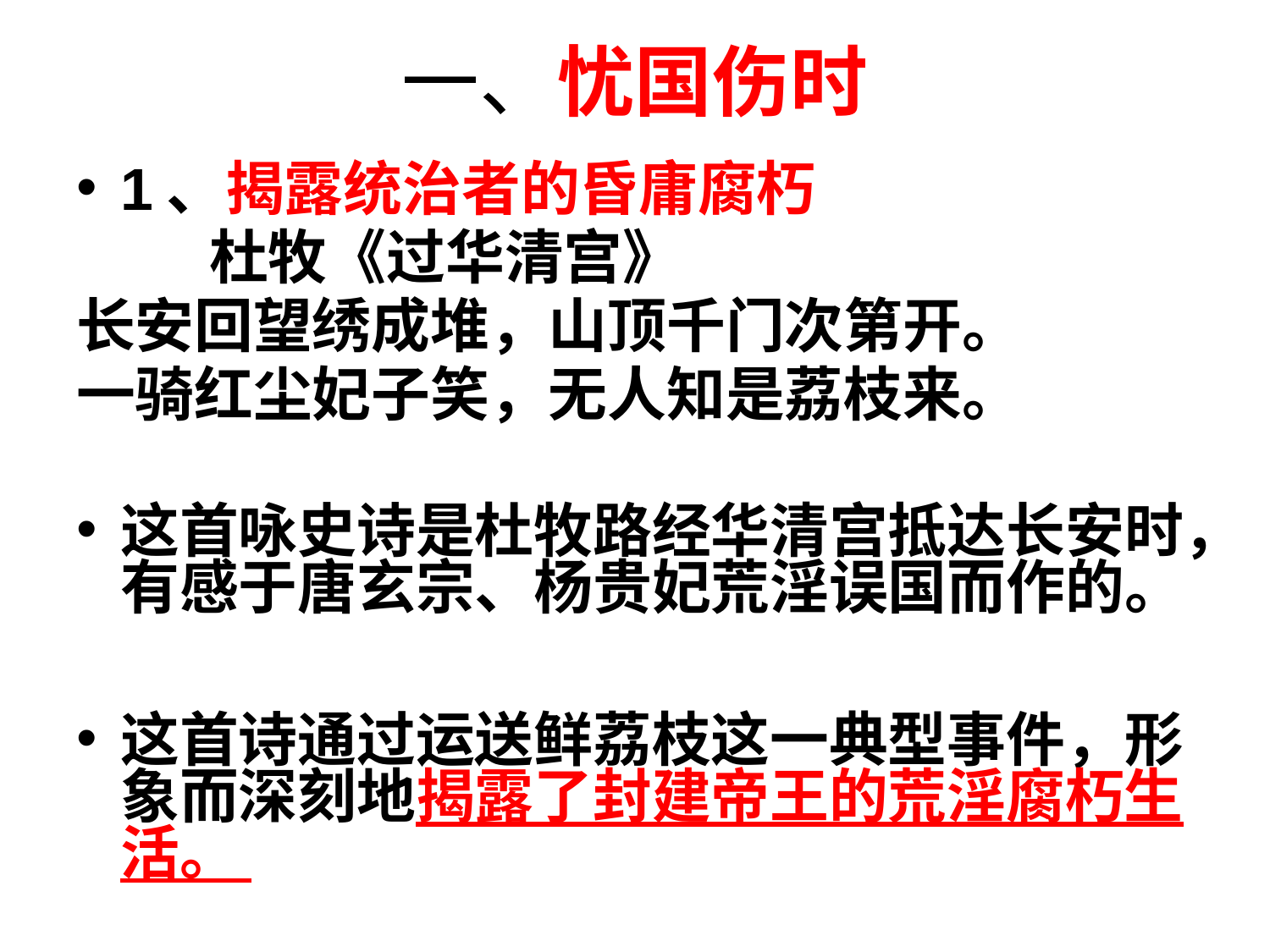

# 一、忧国伤时
1、揭露统治者的昏庸腐朽
         杜牧《过华清宫》
长安回望绣成堆，山顶千门次第开。
一骑红尘妃子笑，无人知是荔枝来。

这首咏史诗是杜牧路经华清宫抵达长安时，有感于唐玄宗、杨贵妃荒淫误国而作的。

这首诗通过运送鲜荔枝这一典型事件，形象而深刻地揭露了封建帝王的荒淫腐朽生活。